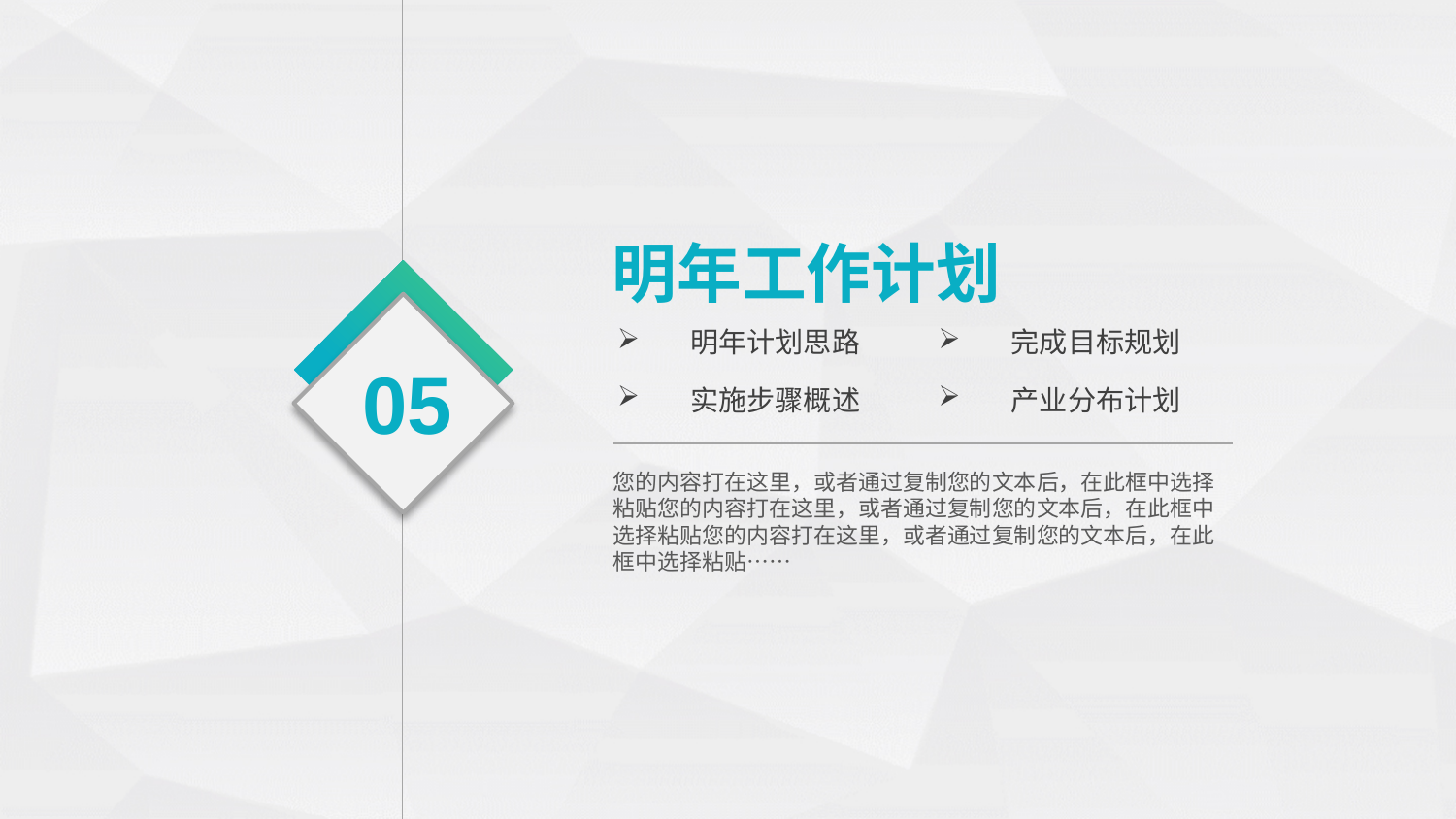

明年工作计划

明年计划思路
完成目标规划
05
实施步骤概述
产业分布计划
您的内容打在这里，或者通过复制您的文本后，在此框中选择粘贴您的内容打在这里，或者通过复制您的文本后，在此框中选择粘贴您的内容打在这里，或者通过复制您的文本后，在此框中选择粘贴……